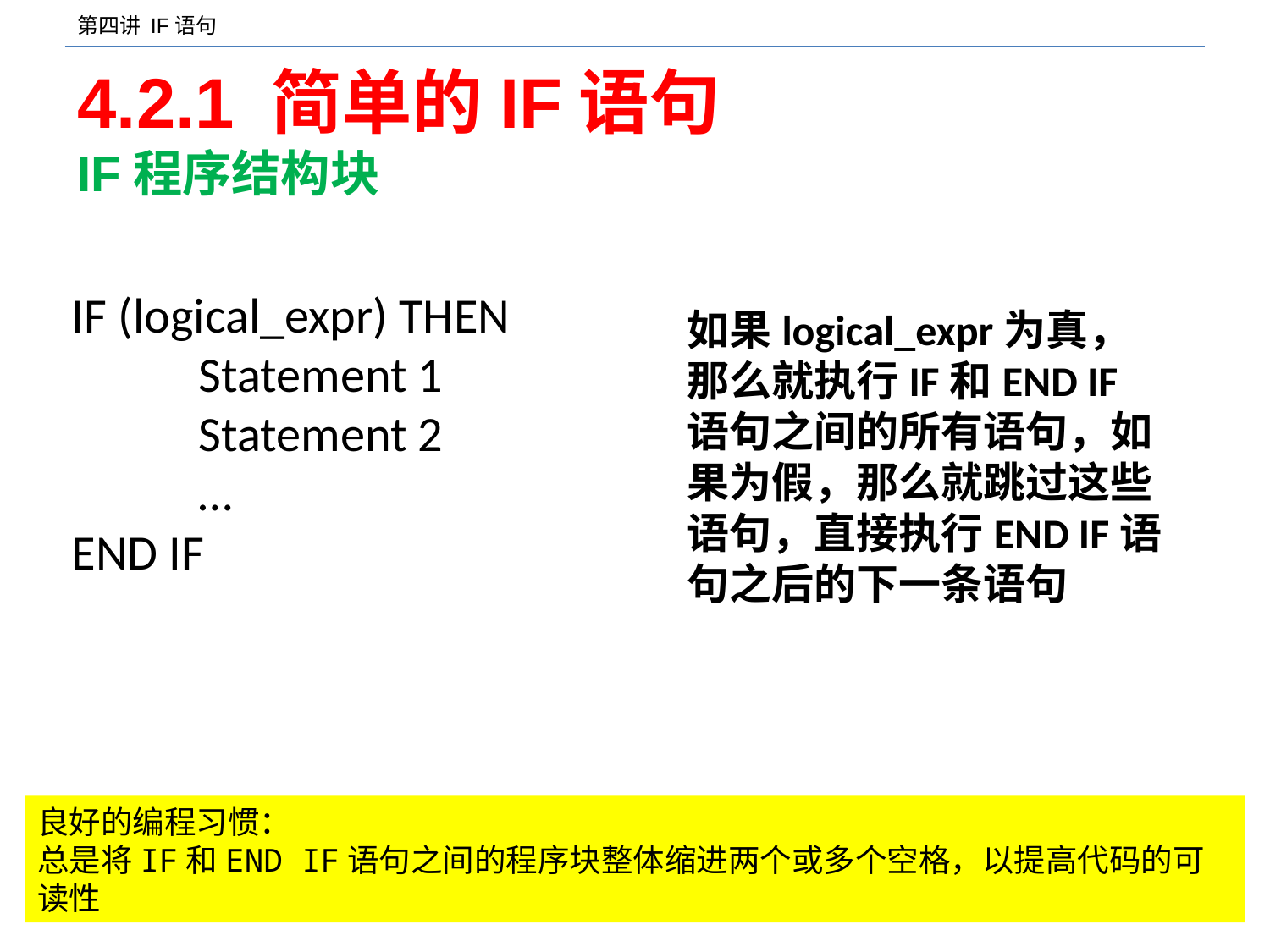

# 4.2.1 简单的IF语句
IF程序结构块
IF (logical_expr) THEN
	Statement 1
	Statement 2
	…
END IF
如果logical_expr为真，那么就执行IF和END IF语句之间的所有语句，如果为假，那么就跳过这些语句，直接执行END IF语句之后的下一条语句
良好的编程习惯：
总是将IF和END IF语句之间的程序块整体缩进两个或多个空格，以提高代码的可读性